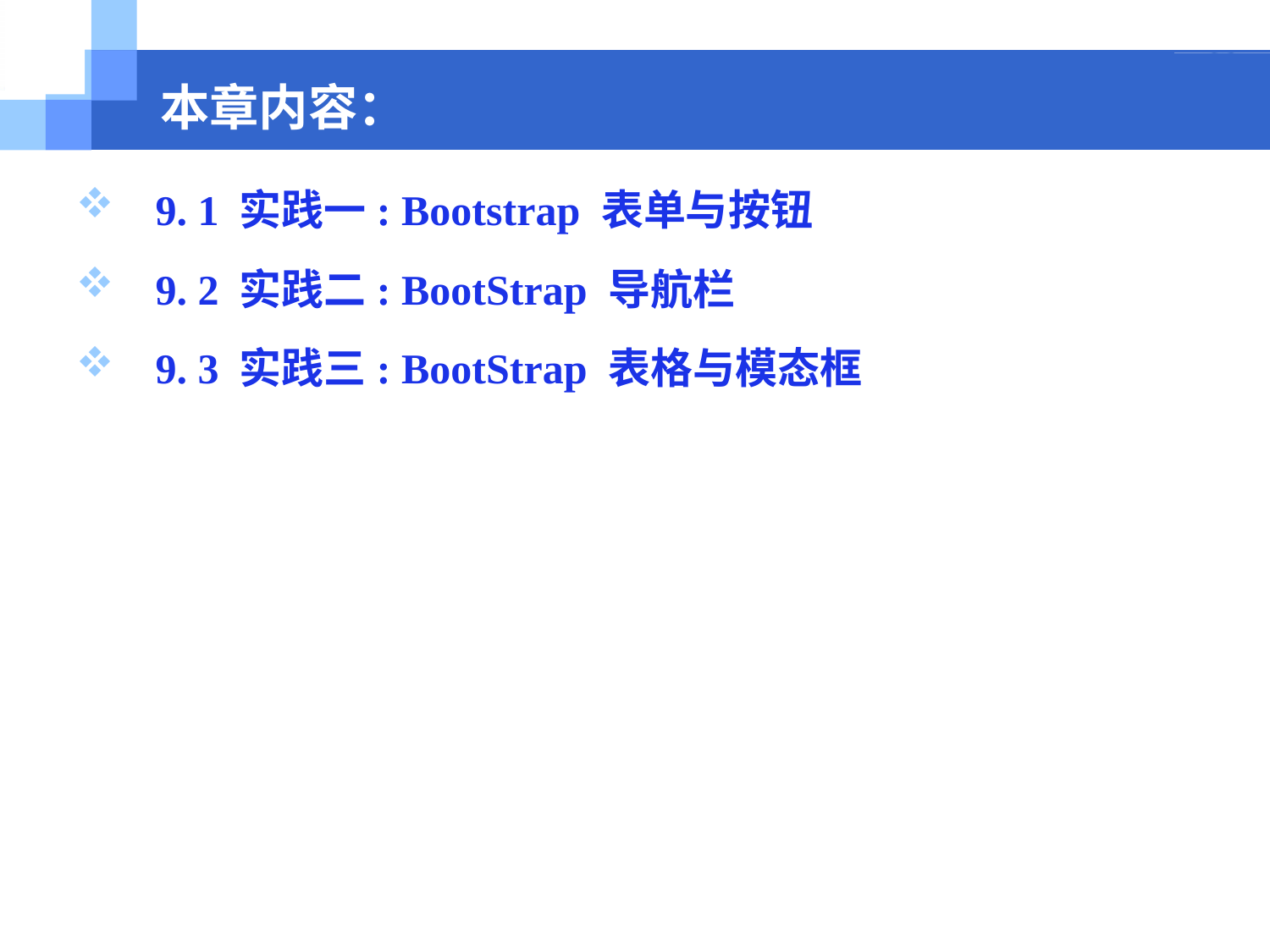

本章内容：
   9. 1 实践一: Bootstrap 表单与按钮
   9. 2 实践二: BootStrap 导航栏
   9. 3 实践三: BootStrap 表格与模态框